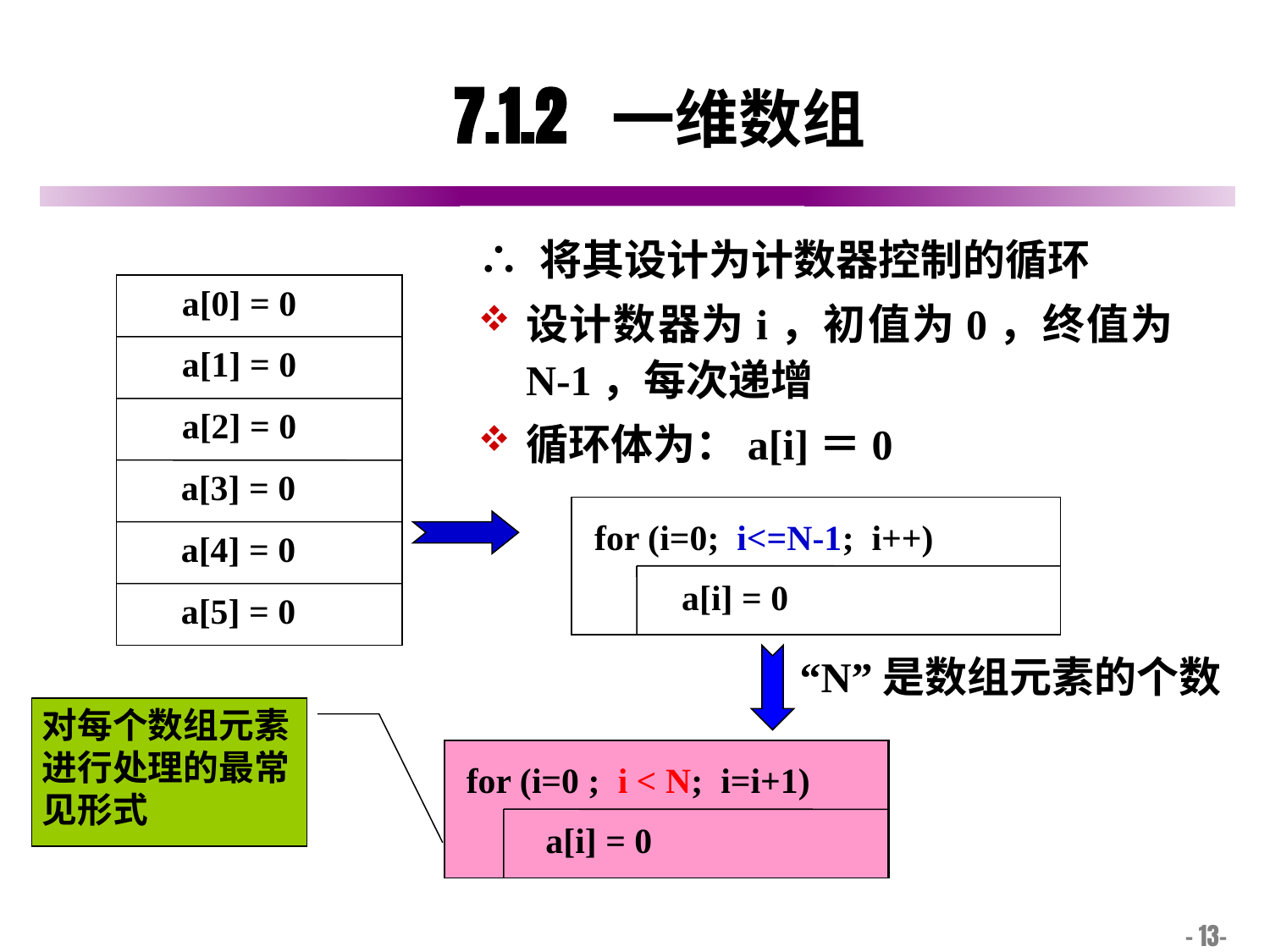

# 7.1.2  一维数组
∴ 将其设计为计数器控制的循环
设计数器为i，初值为0，终值为N-1，每次递增
循环体为：a[i]＝0
a[0] = 0

a[1] = 0
a[2] = 0
a[3] = 0
a[4] = 0
a[5] = 0

for (i=0;  i<=N-1;  i++)
a[i] = 0

“N”是数组元素的个数

对每个数组元素进行处理的最常见形式

for (i=0 ;  i < N;  i=i+1)
a[i] = 0
 - 13-